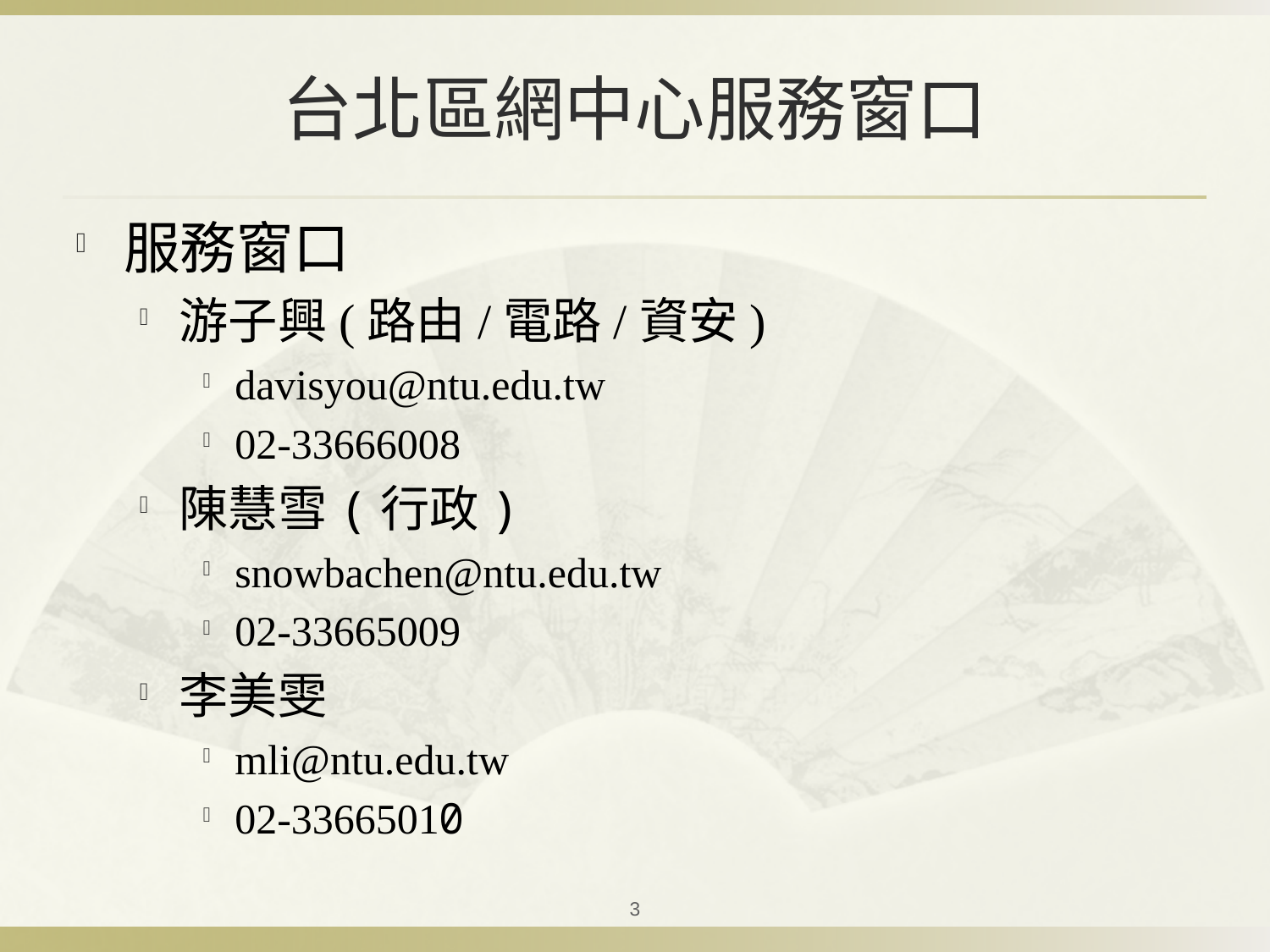

# 台北區網中心服務窗口
服務窗口
游子興(路由/電路/資安)
davisyou@ntu.edu.tw
02-33666008
陳慧雪(行政)
snowbachen@ntu.edu.tw
02-33665009
李美雯
mli@ntu.edu.tw
02-33665010
3